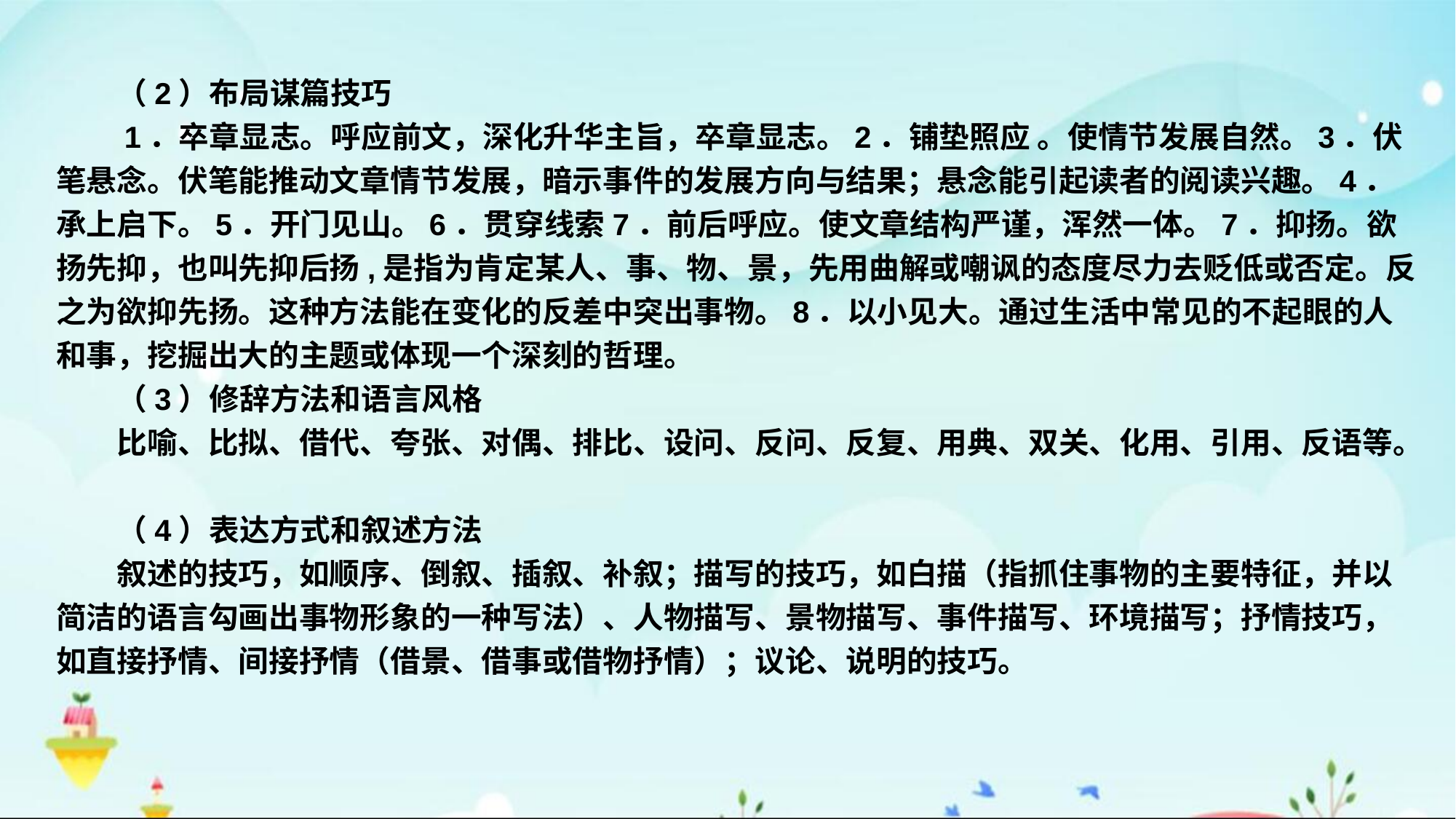

（2）布局谋篇技巧
　　1．卒章显志。呼应前文，深化升华主旨，卒章显志。2．铺垫照应 。使情节发展自然。3．伏笔悬念。伏笔能推动文章情节发展，暗示事件的发展方向与结果；悬念能引起读者的阅读兴趣。4．承上启下。5．开门见山。6．贯穿线索7．前后呼应。使文章结构严谨，浑然一体。7．抑扬。欲扬先抑，也叫先抑后扬,是指为肯定某人、事、物、景，先用曲解或嘲讽的态度尽力去贬低或否定。反之为欲抑先扬。这种方法能在变化的反差中突出事物。8．以小见大。通过生活中常见的不起眼的人和事，挖掘出大的主题或体现一个深刻的哲理。
　　（3）修辞方法和语言风格
　　比喻、比拟、借代、夸张、对偶、排比、设问、反问、反复、用典、双关、化用、引用、反语等。
　　（4）表达方式和叙述方法
　　叙述的技巧，如顺序、倒叙、插叙、补叙；描写的技巧，如白描（指抓住事物的主要特征，并以简洁的语言勾画出事物形象的一种写法）、人物描写、景物描写、事件描写、环境描写；抒情技巧，如直接抒情、间接抒情（借景、借事或借物抒情）；议论、说明的技巧。